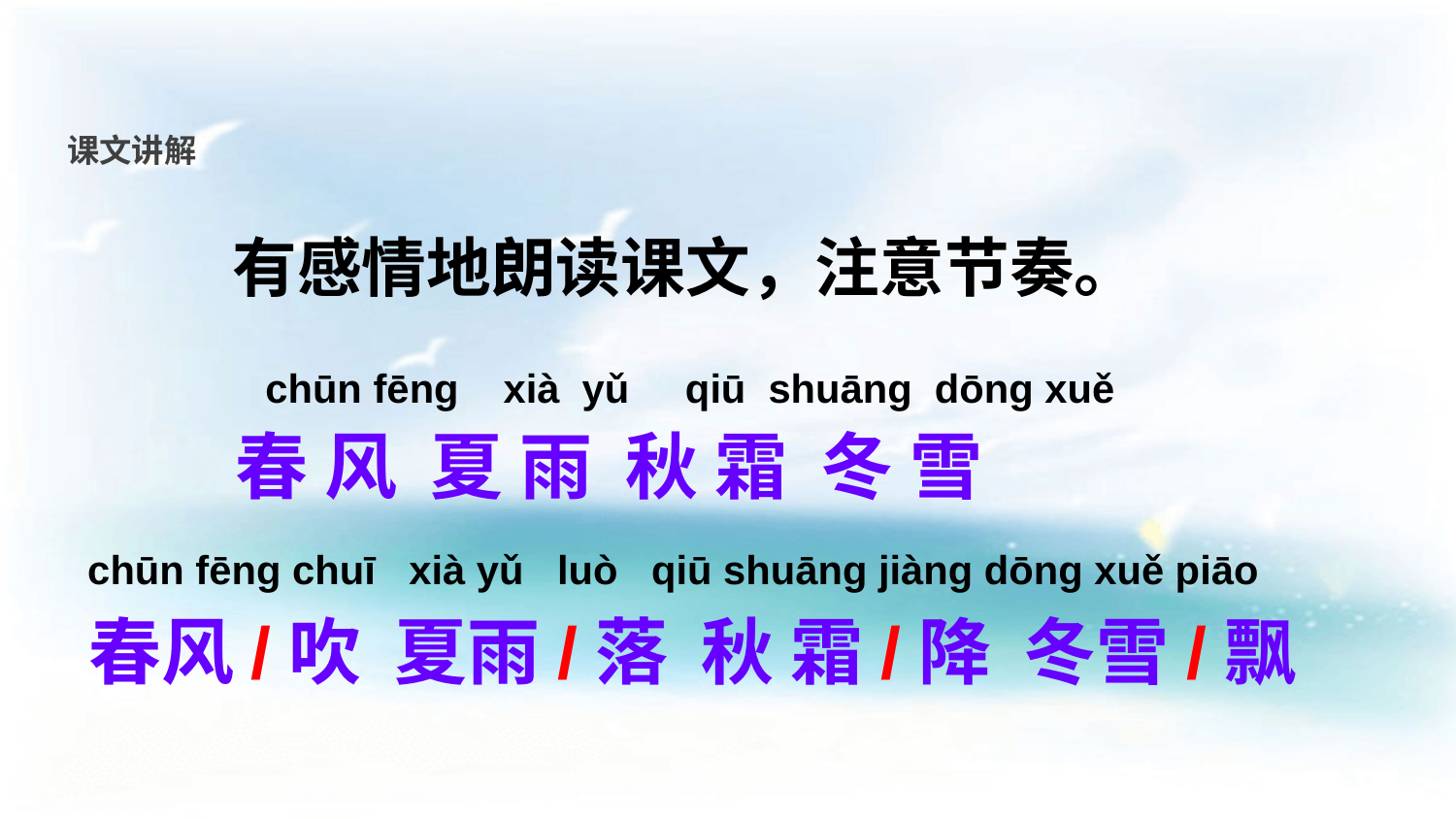

课文讲解
有感情地朗读课文，注意节奏。
chūn fēnɡ    xià  yǔ     qiū  shuānɡ  dōnɡ xuě
春 风  夏 雨  秋 霜  冬 雪
chūn fēnɡ chuī   xià yǔ   luò   qiū shuānɡ jiànɡ dōnɡ xuě piāo
春风/吹  夏雨/落  秋 霜/降  冬雪/飘